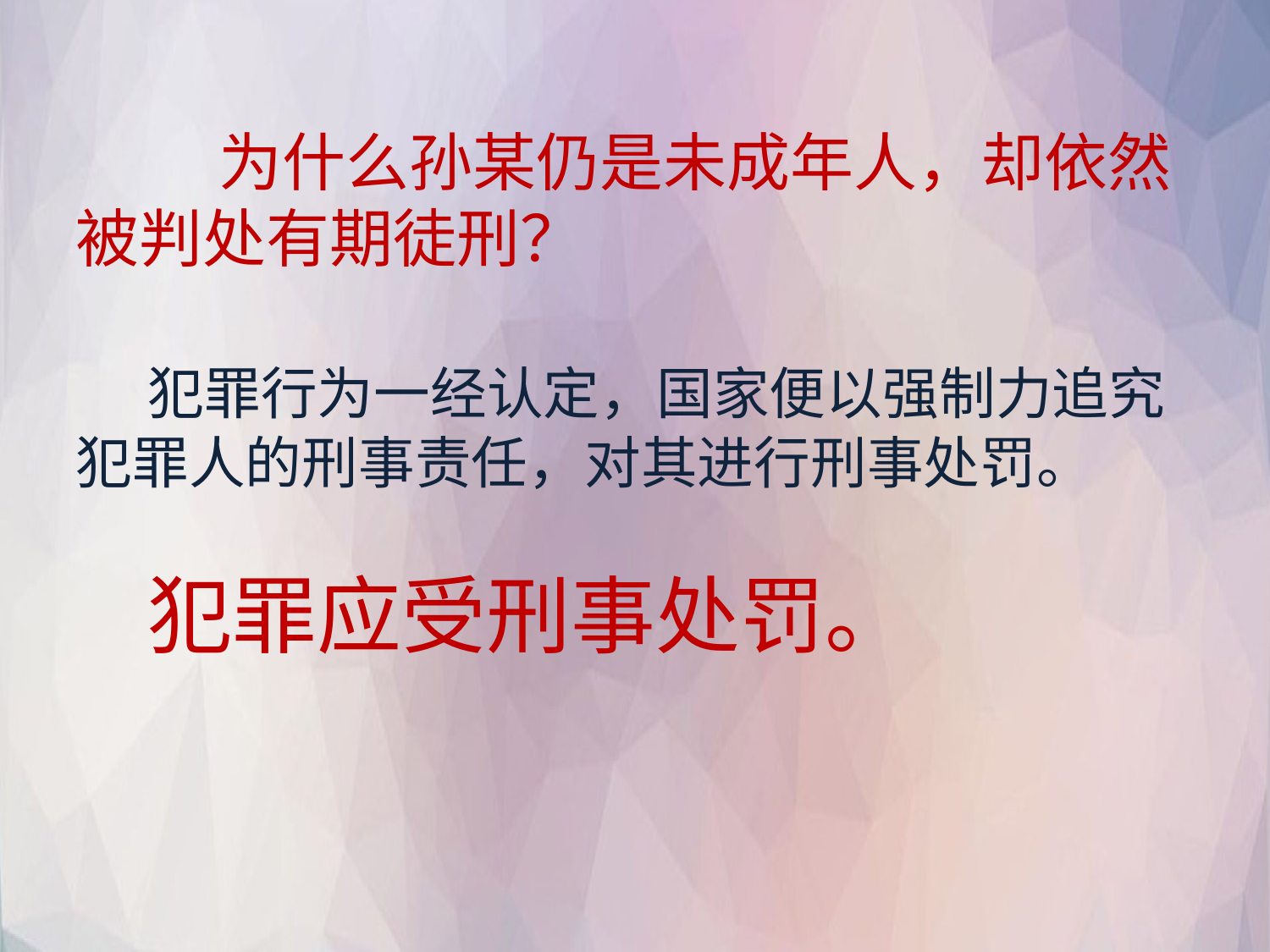

为什么孙某仍是未成年人，却依然被判处有期徒刑？

    犯罪行为一经认定，国家便以强制力追究犯罪人的刑事责任，对其进行刑事处罚。

    犯罪应受刑事处罚。